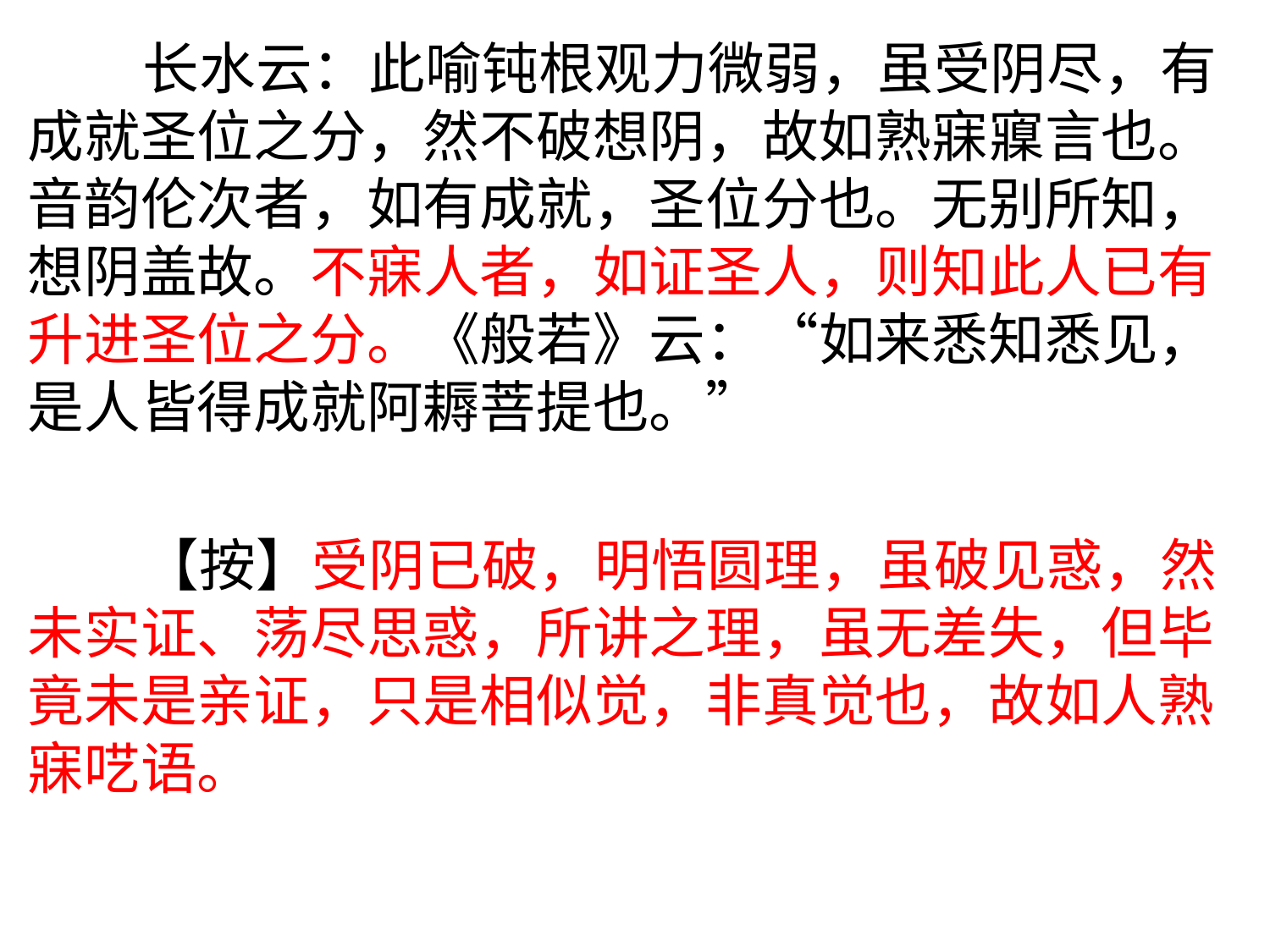

长水云：此喻钝根观力微弱，虽受阴尽，有成就圣位之分，然不破想阴，故如熟寐寱言也。音韵伦次者，如有成就，圣位分也。无别所知，想阴盖故。不寐人者，如证圣人，则知此人已有升进圣位之分。《般若》云：“如来悉知悉见，是人皆得成就阿耨菩提也。”

        【按】受阴已破，明悟圆理，虽破见惑，然未实证、荡尽思惑，所讲之理，虽无差失，但毕竟未是亲证，只是相似觉，非真觉也，故如人熟寐呓语。